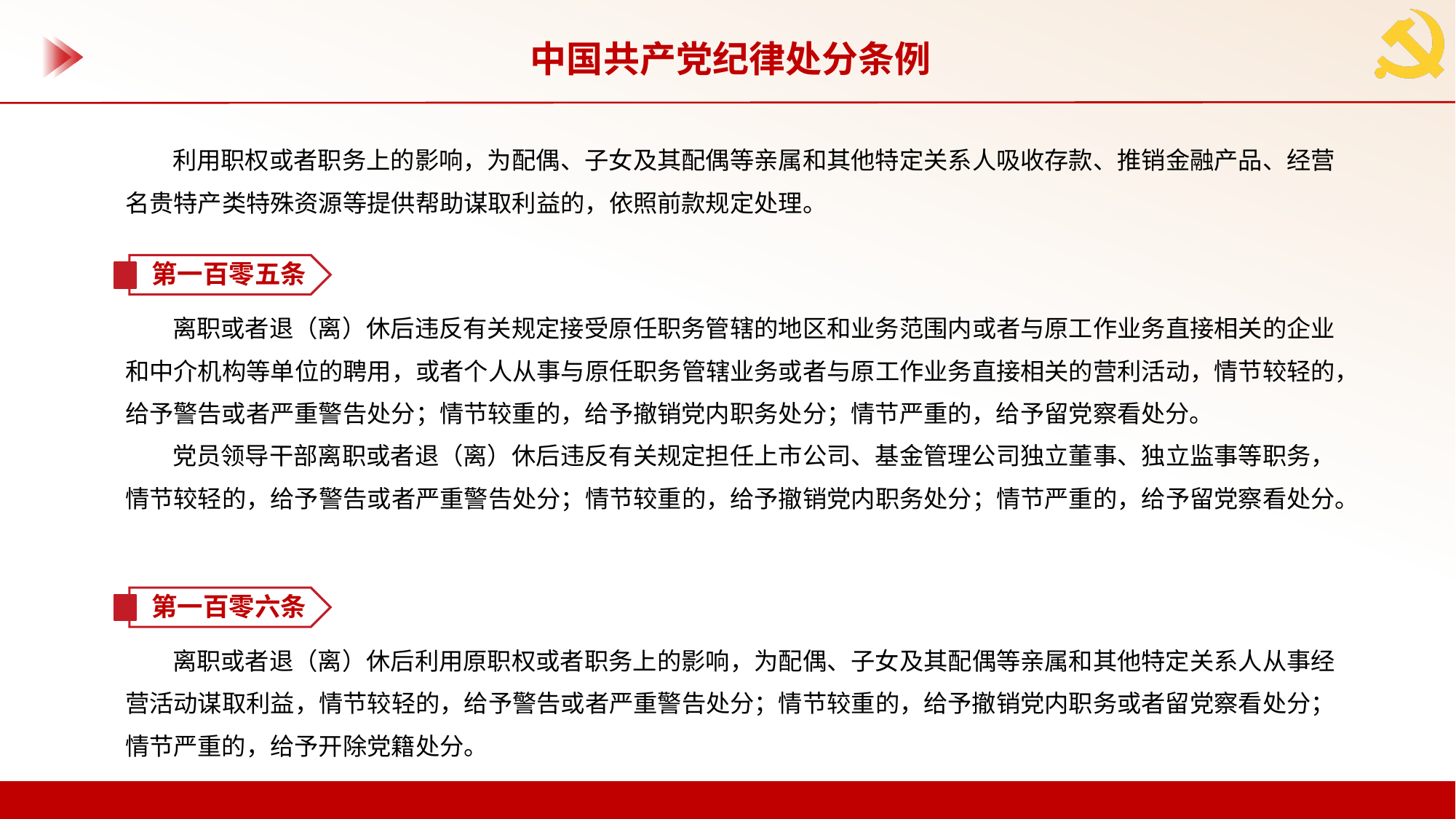

中国共产党纪律处分条例
利用职权或者职务上的影响，为配偶、子女及其配偶等亲属和其他特定关系人吸收存款、推销金融产品、经营名贵特产类特殊资源等提供帮助谋取利益的，依照前款规定处理。
第一百零五条

离职或者退（离）休后违反有关规定接受原任职务管辖的地区和业务范围内或者与原工作业务直接相关的企业和中介机构等单位的聘用，或者个人从事与原任职务管辖业务或者与原工作业务直接相关的营利活动，情节较轻的，给予警告或者严重警告处分；情节较重的，给予撤销党内职务处分；情节严重的，给予留党察看处分。
党员领导干部离职或者退（离）休后违反有关规定担任上市公司、基金管理公司独立董事、独立监事等职务，情节较轻的，给予警告或者严重警告处分；情节较重的，给予撤销党内职务处分；情节严重的，给予留党察看处分。
第一百零六条

离职或者退（离）休后利用原职权或者职务上的影响，为配偶、子女及其配偶等亲属和其他特定关系人从事经营活动谋取利益，情节较轻的，给予警告或者严重警告处分；情节较重的，给予撤销党内职务或者留党察看处分；情节严重的，给予开除党籍处分。